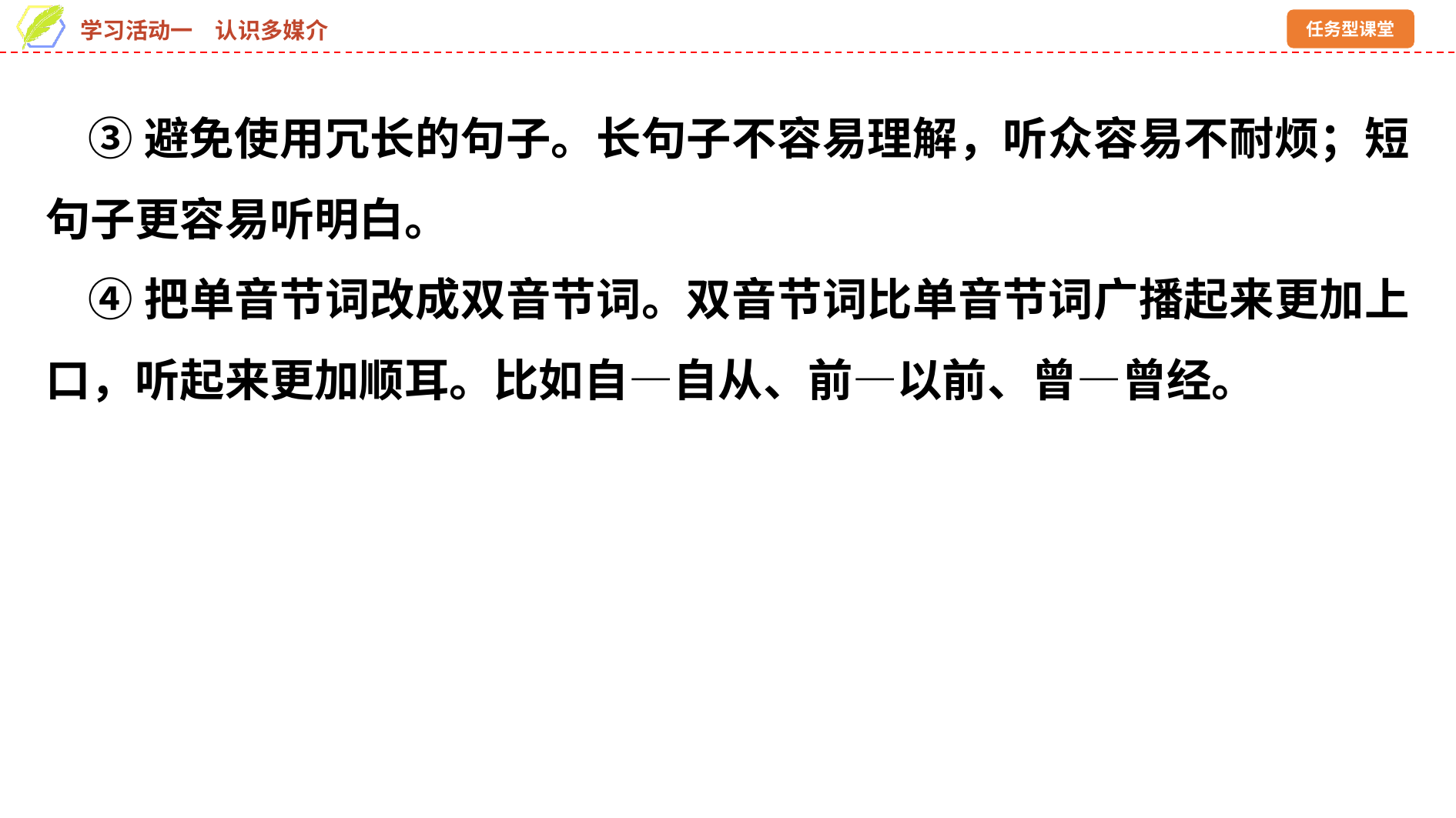

③避免使用冗长的句子。长句子不容易理解，听众容易不耐烦；短句子更容易听明白。
    ④把单音节词改成双音节词。双音节词比单音节词广播起来更加上口，听起来更加顺耳。比如自—自从、前—以前、曾—曾经。